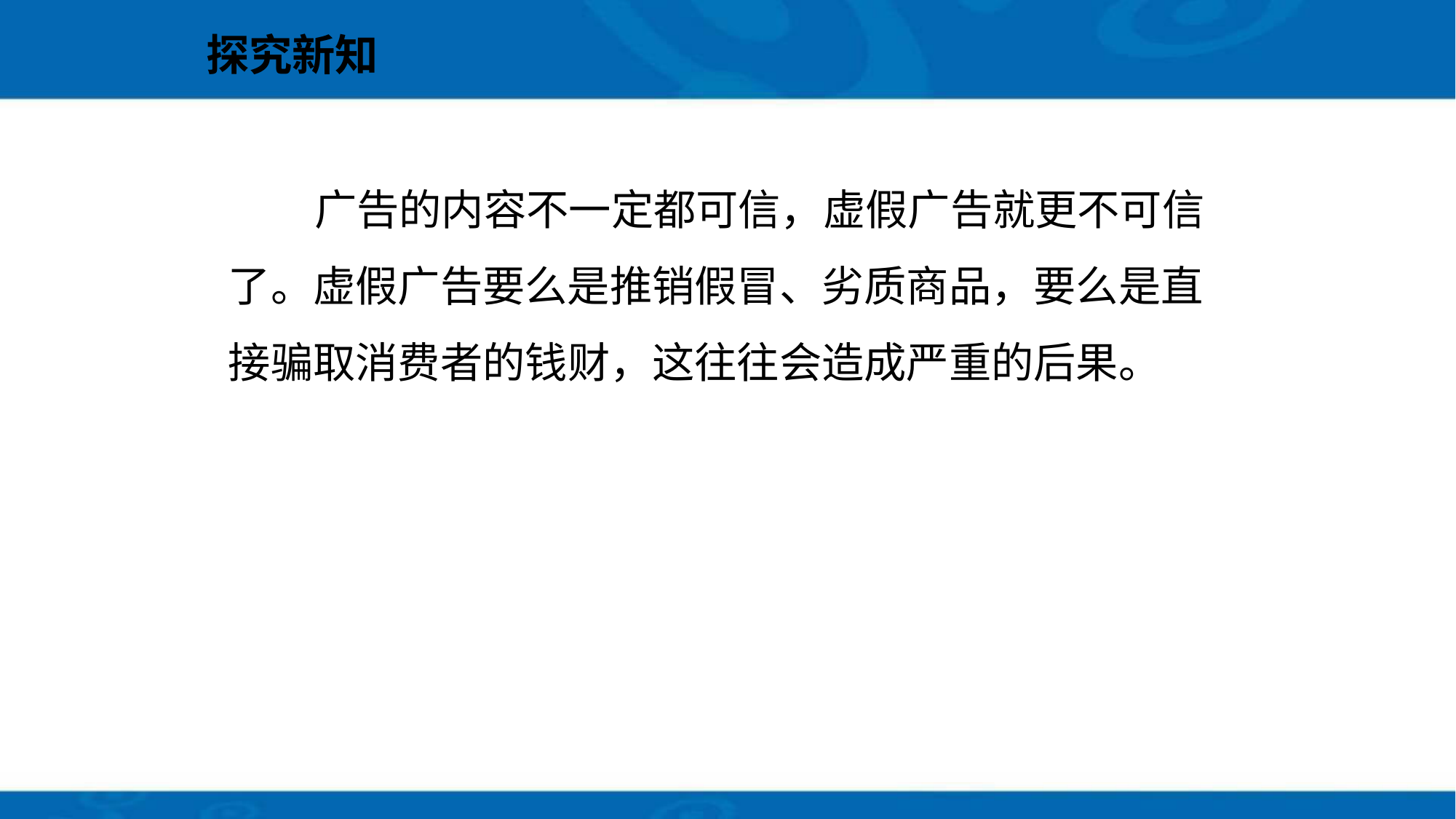

# 探究新知
广告的内容不一定都可信，虚假广告就更不可信了。虚假广告要么是推销假冒、劣质商品，要么是直接骗取消费者的钱财，这往往会造成严重的后果。